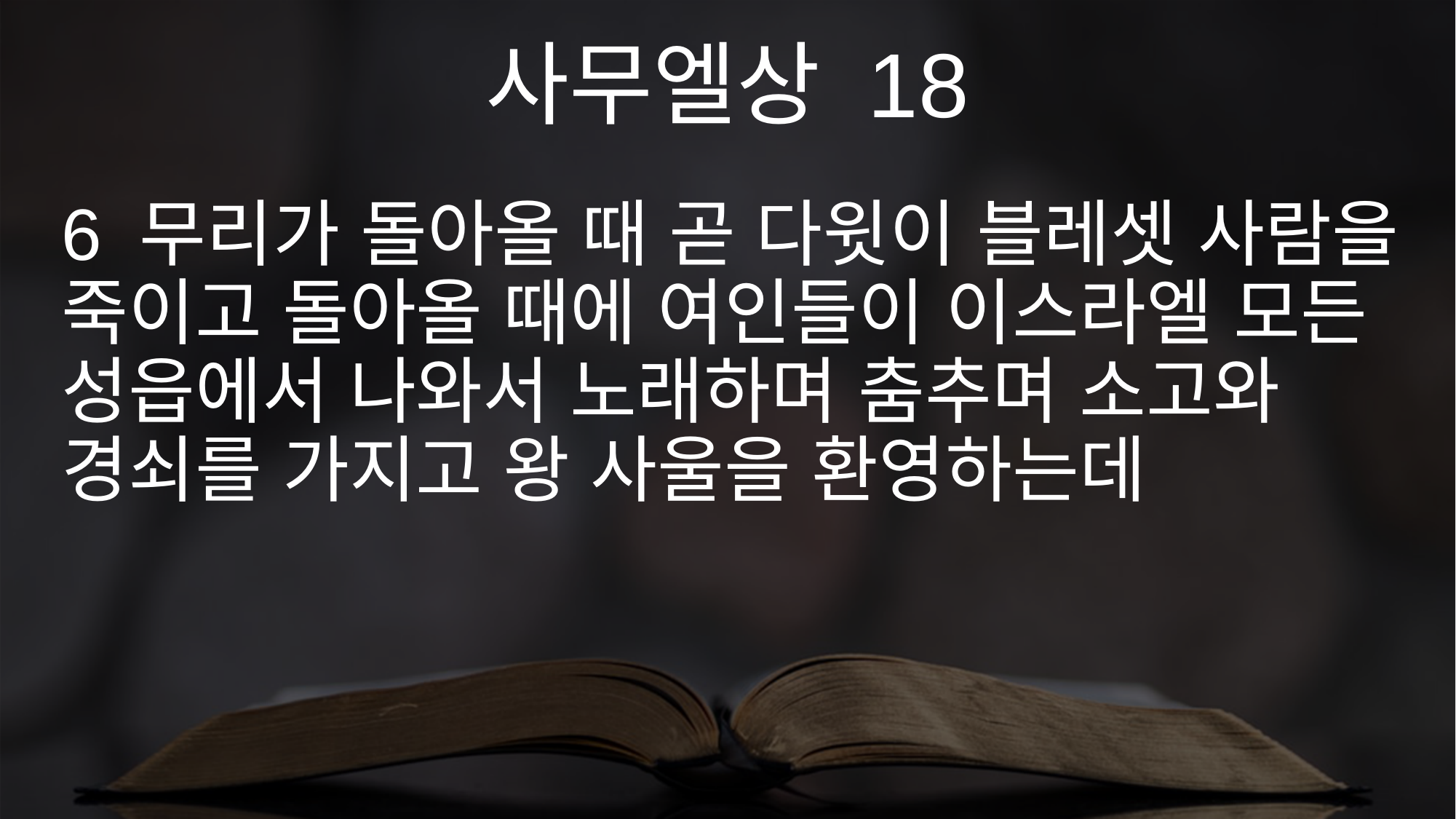

사무엘상 18
6 무리가 돌아올 때 곧 다윗이 블레셋 사람을 죽이고 돌아올 때에 여인들이 이스라엘 모든 성읍에서 나와서 노래하며 춤추며 소고와 경쇠를 가지고 왕 사울을 환영하는데